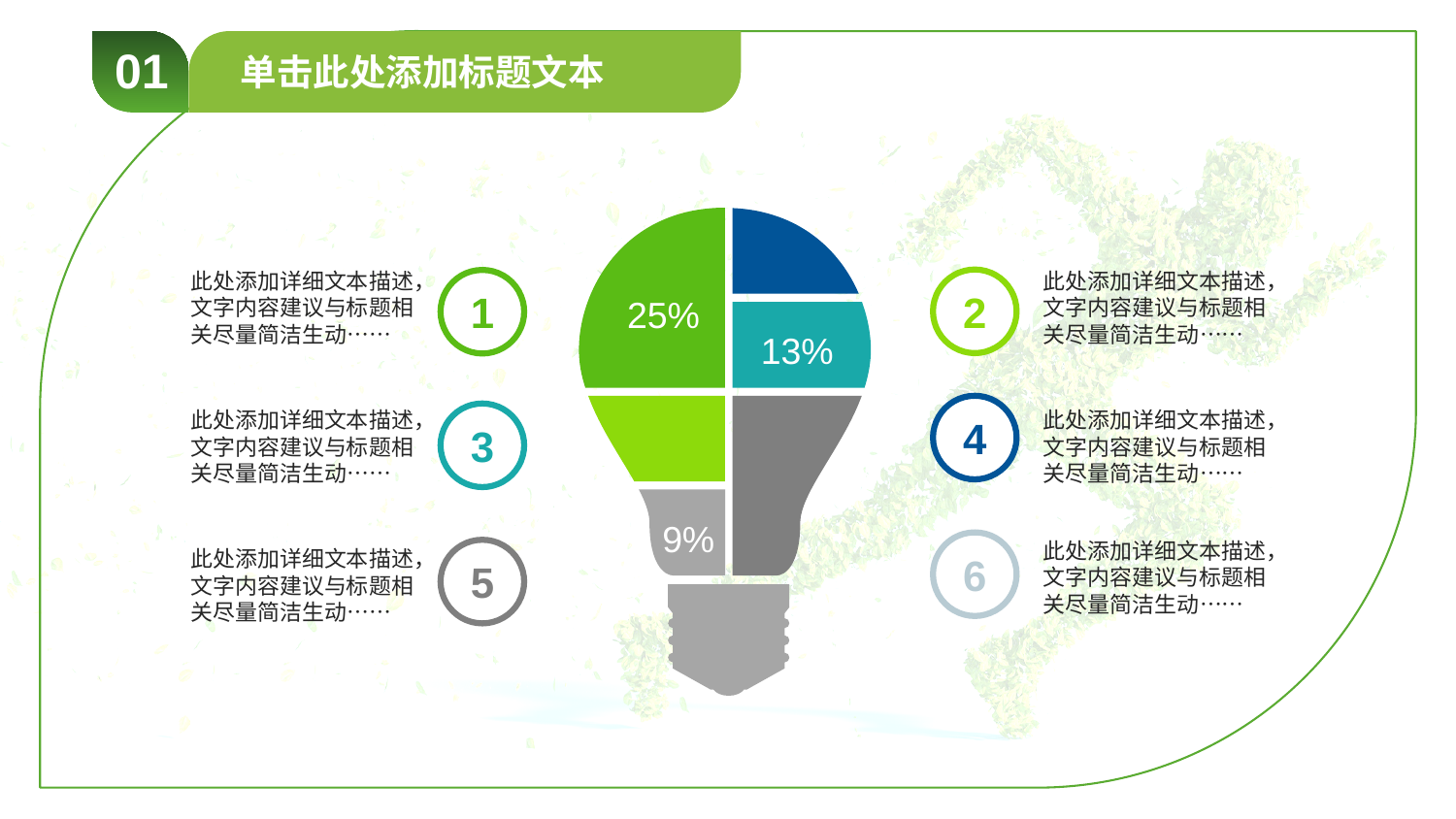

01
单击此处添加标题文本

25%

13%

9%

此处添加详细文本描述，文字内容建议与标题相关尽量简洁生动……
1
此处添加详细文本描述，文字内容建议与标题相关尽量简洁生动……
3
此处添加详细文本描述，文字内容建议与标题相关尽量简洁生动……
5
此处添加详细文本描述，文字内容建议与标题相关尽量简洁生动……
2
4
此处添加详细文本描述，文字内容建议与标题相关尽量简洁生动……
此处添加详细文本描述，文字内容建议与标题相关尽量简洁生动……
6